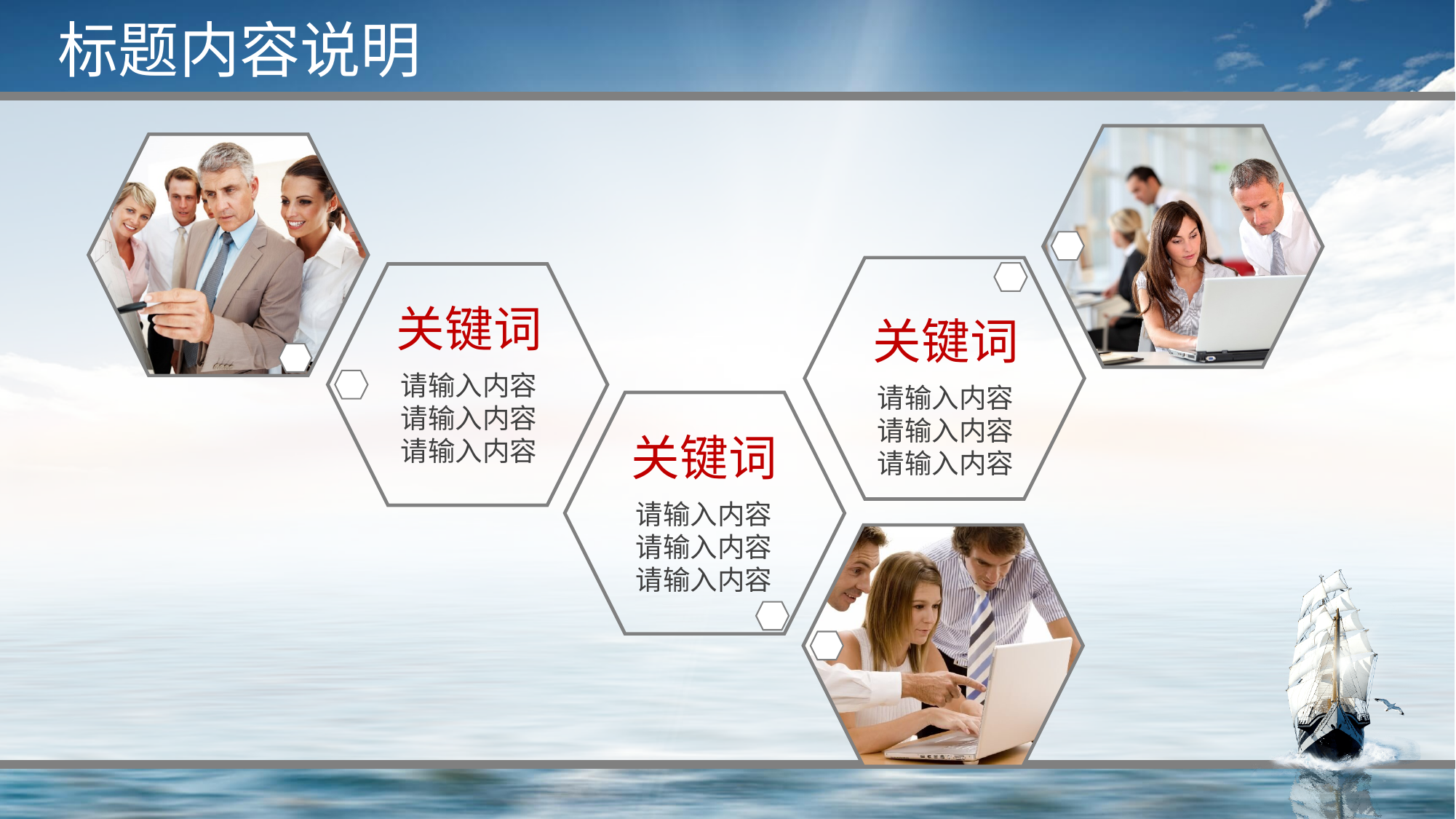

# 标题内容说明

关键词
关键词
请输入内容
请输入内容
请输入内容
请输入内容
请输入内容
请输入内容

关键词
请输入内容
请输入内容
请输入内容